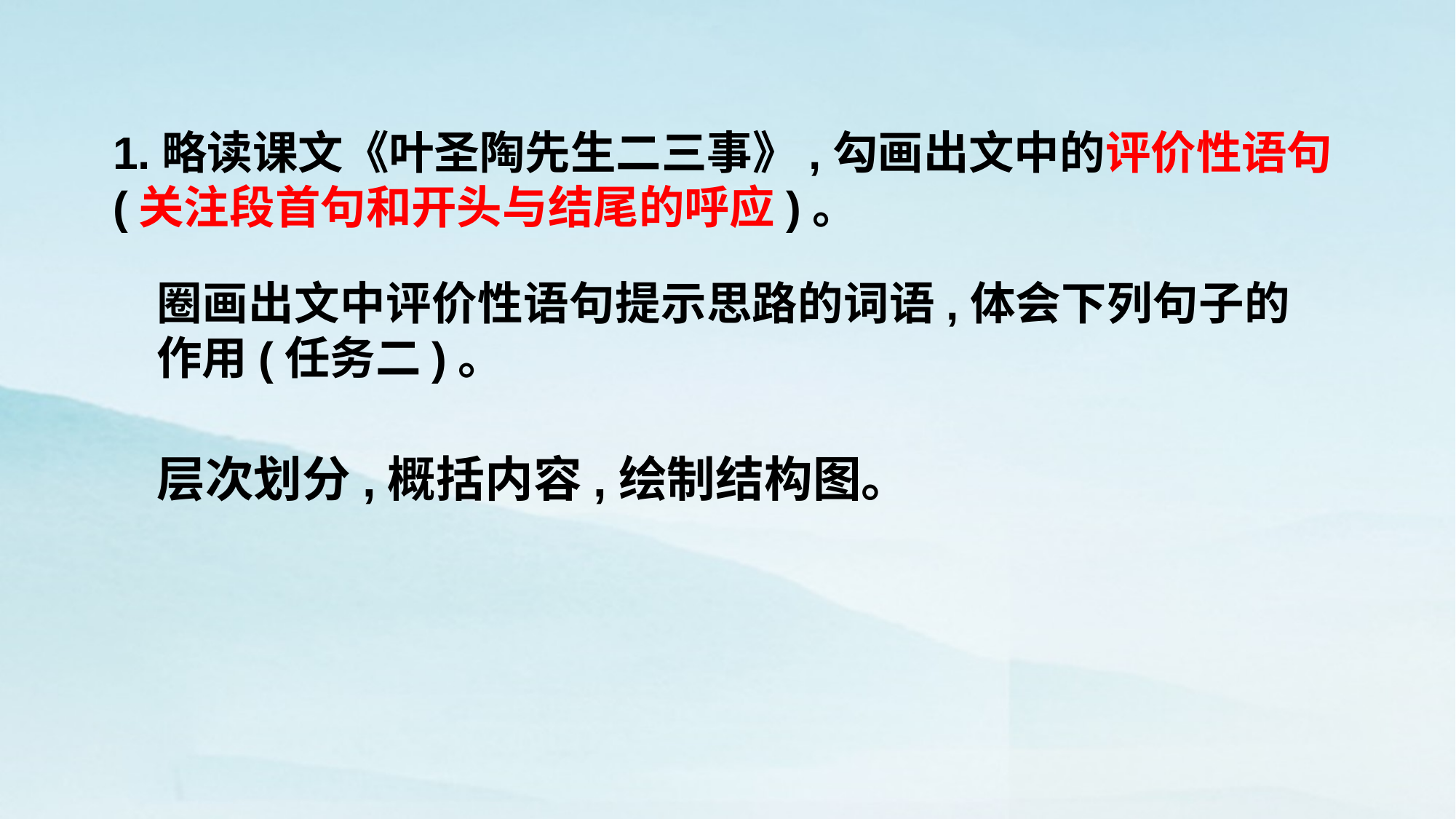

1.略读课文《叶圣陶先生二三事》,勾画出文中的评价性语句(关注段首句和开头与结尾的呼应)。
圈画出文中评价性语句提示思路的词语,体会下列句子的作用(任务二)。
层次划分,概括内容,绘制结构图。